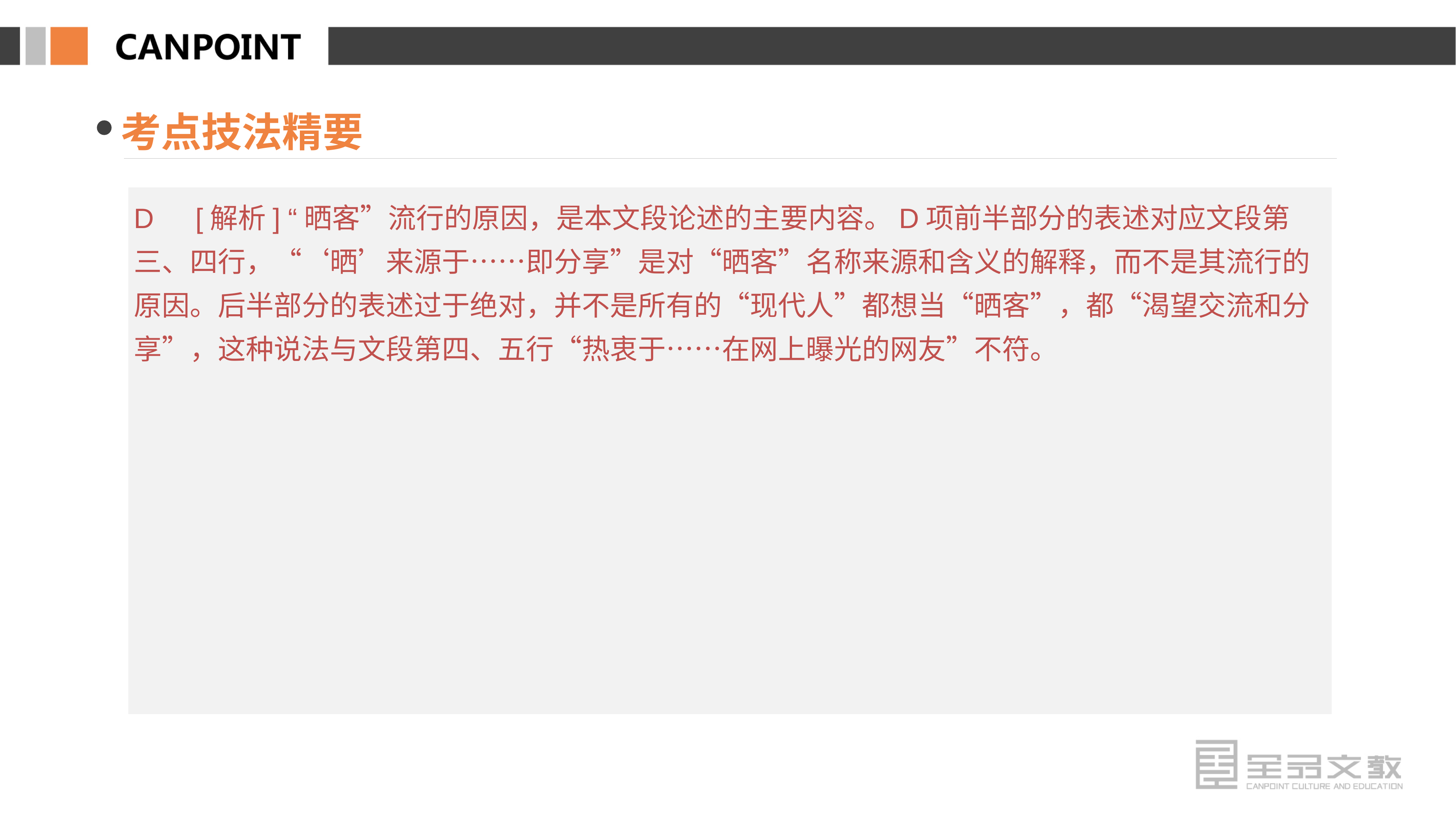

考点技法精要

D　[解析] “晒客”流行的原因，是本文段论述的主要内容。D项前半部分的表述对应文段第三、四行，“‘晒’来源于……即分享”是对“晒客”名称来源和含义的解释，而不是其流行的原因。后半部分的表述过于绝对，并不是所有的“现代人”都想当“晒客”，都“渴望交流和分享”，这种说法与文段第四、五行“热衷于……在网上曝光的网友”不符。